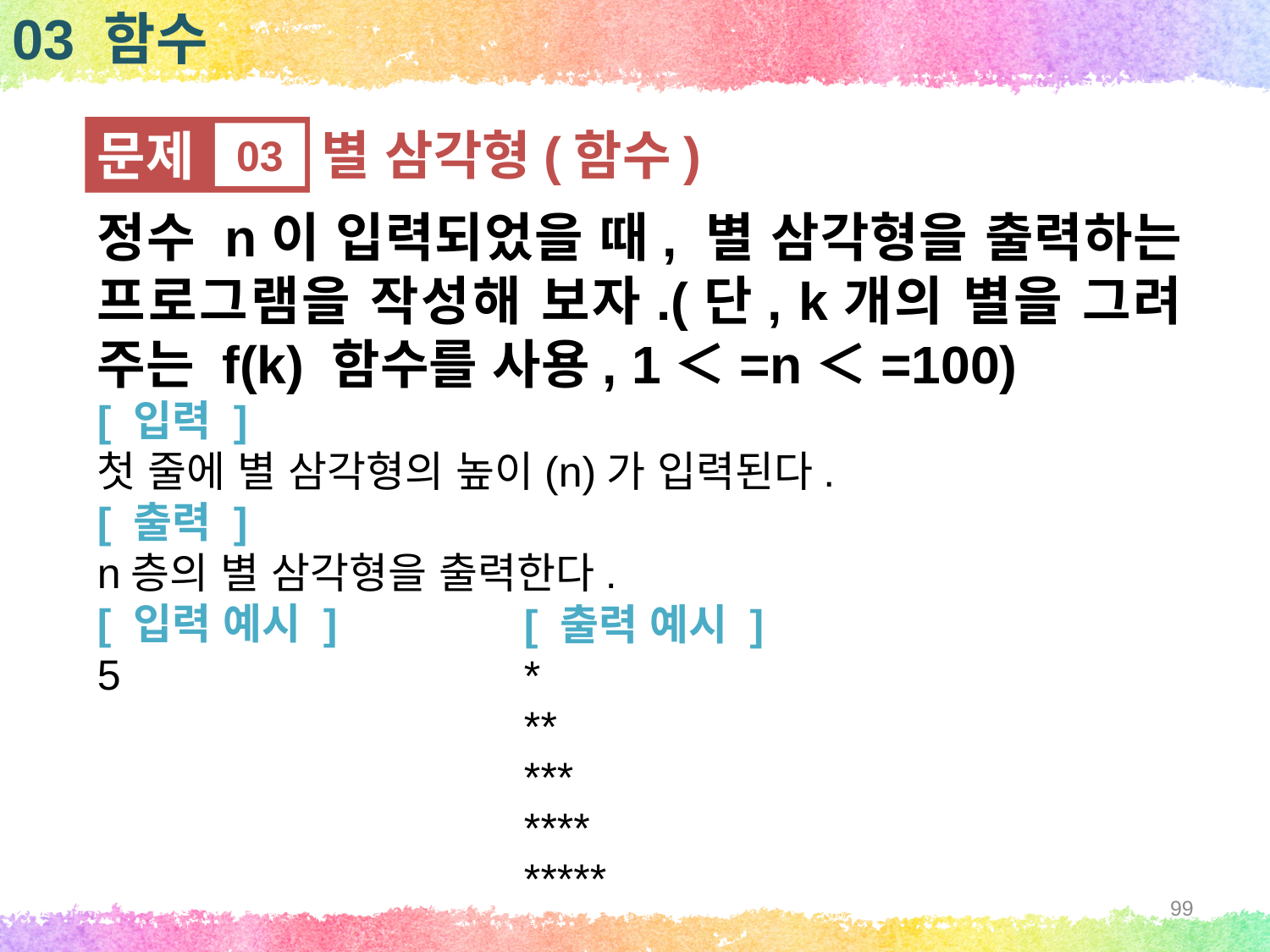

03 함수
문제
03
별 삼각형(함수)
정수 n이 입력되었을 때, 별 삼각형을 출력하는 프로그램을 작성해 보자.(단, k개의 별을 그려 주는 f(k) 함수를 사용, 1＜=n＜=100)
[ 입력 ]
첫 줄에 별 삼각형의 높이(n)가 입력된다.
[ 출력 ]
n층의 별 삼각형을 출력한다.
[ 입력 예시 ]
5
[ 출력 예시 ]
*
**
***
****
*****
99